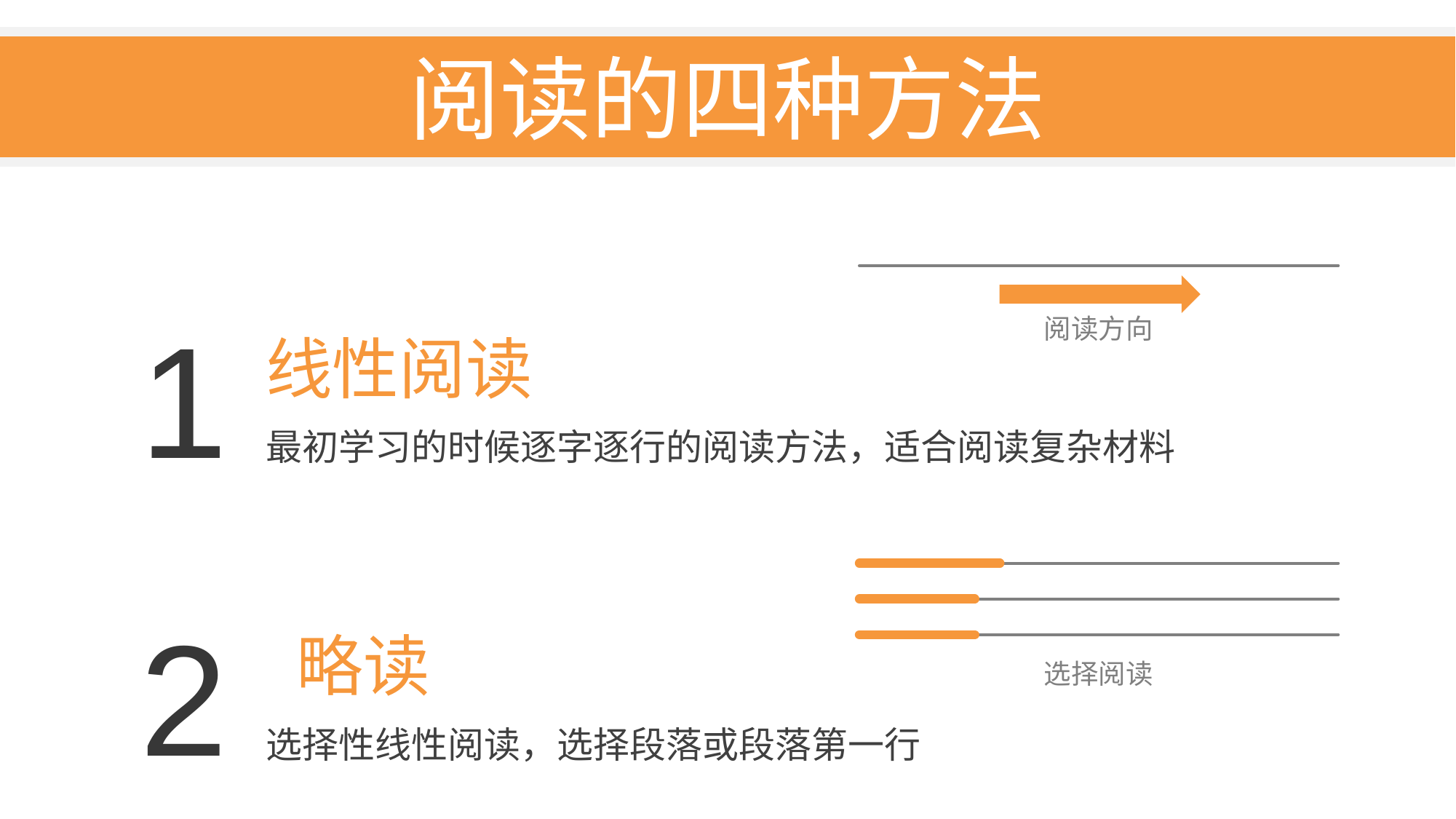

阅读的四种方法

1
阅读方向
线性阅读
最初学习的时候逐字逐行的阅读方法，适合阅读复杂材料
2
 略读
选择性线性阅读，选择段落或段落第一行
选择阅读

Jack
65
3
790
 扫读
从整个材料中找出具体信息的阅读方法，比如名称或数字
选择阅读

4
视读
阅读词群，以向下移动的模式从左到右和从右到左的阅读

阅读方向